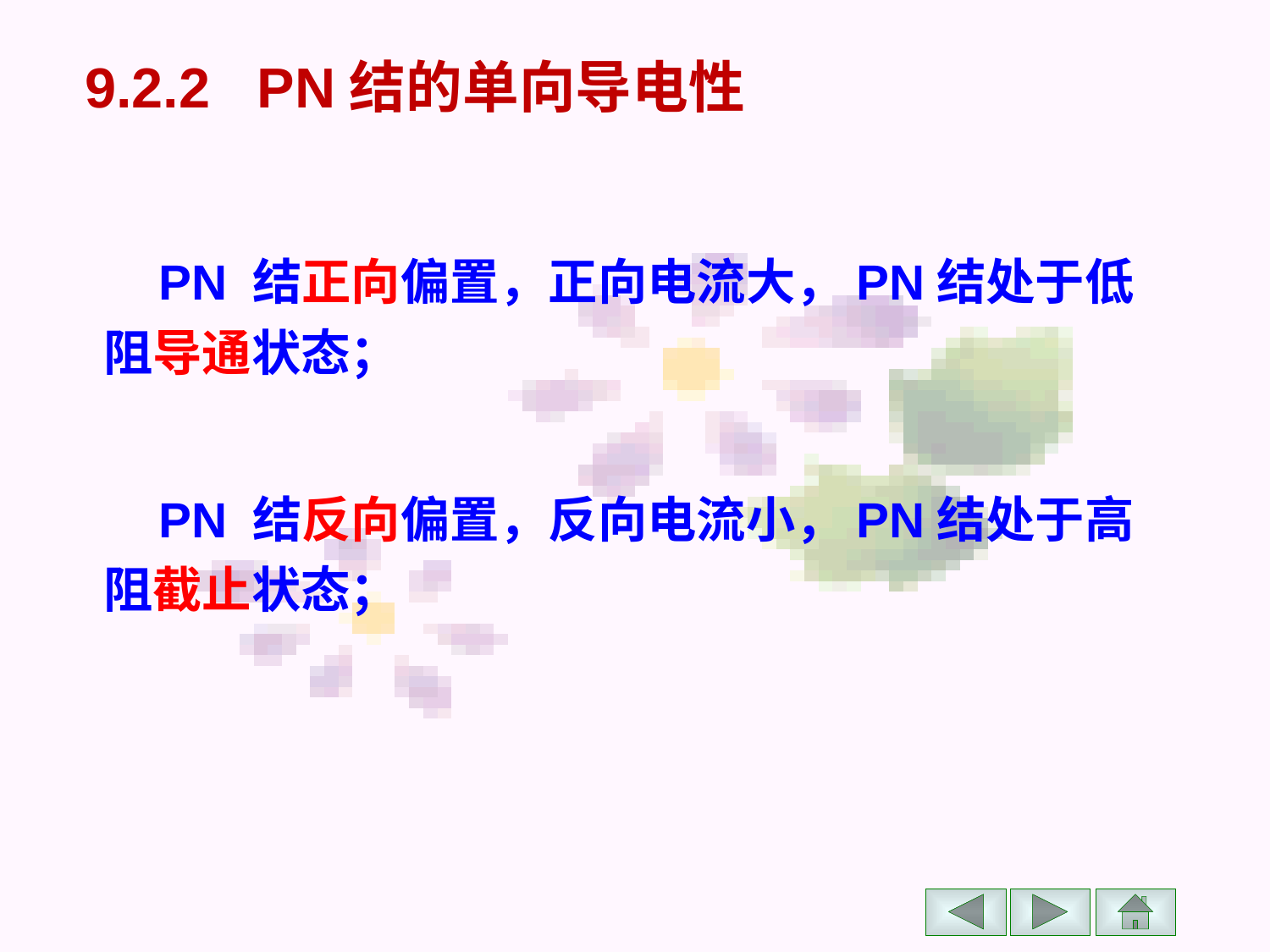

# 9.2.2   PN结的单向导电性
    PN 结正向偏置，正向电流大，PN结处于低阻导通状态；
    PN 结反向偏置，反向电流小，PN结处于高阻截止状态；